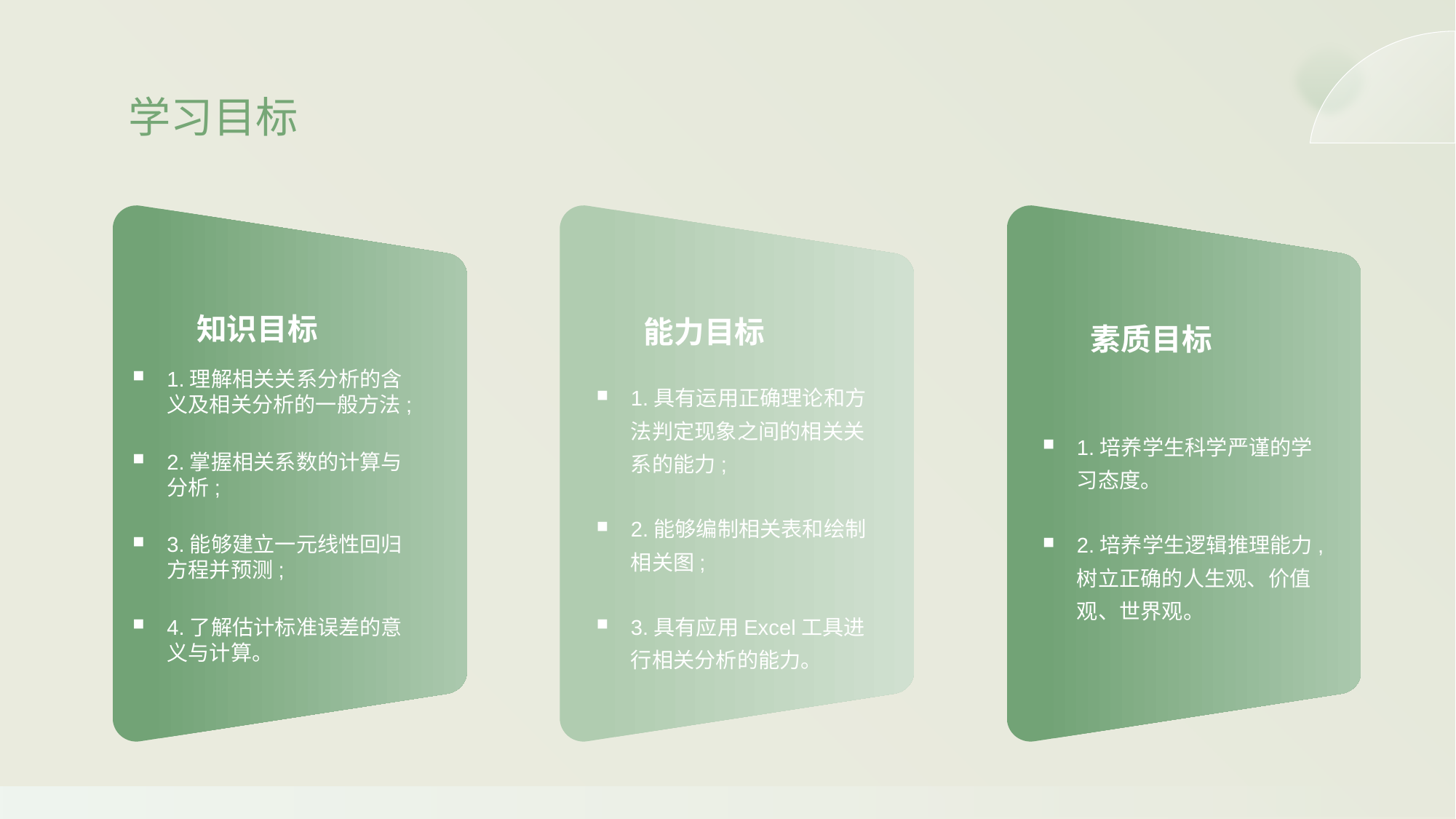

学习目标

知识目标
能力目标
素质目标
1.理解相关关系分析的含义及相关分析的一般方法;
2.掌握相关系数的计算与分析;
3.能够建立一元线性回归方程并预测;
4.了解估计标准误差的意义与计算。
1.具有运用正确理论和方法判定现象之间的相关关系的能力;
2.能够编制相关表和绘制相关图;
3.具有应用Excel工具进行相关分析的能力。
1.培养学生科学严谨的学习态度。
2.培养学生逻辑推理能力,树立正确的人生观、价值观、世界观。